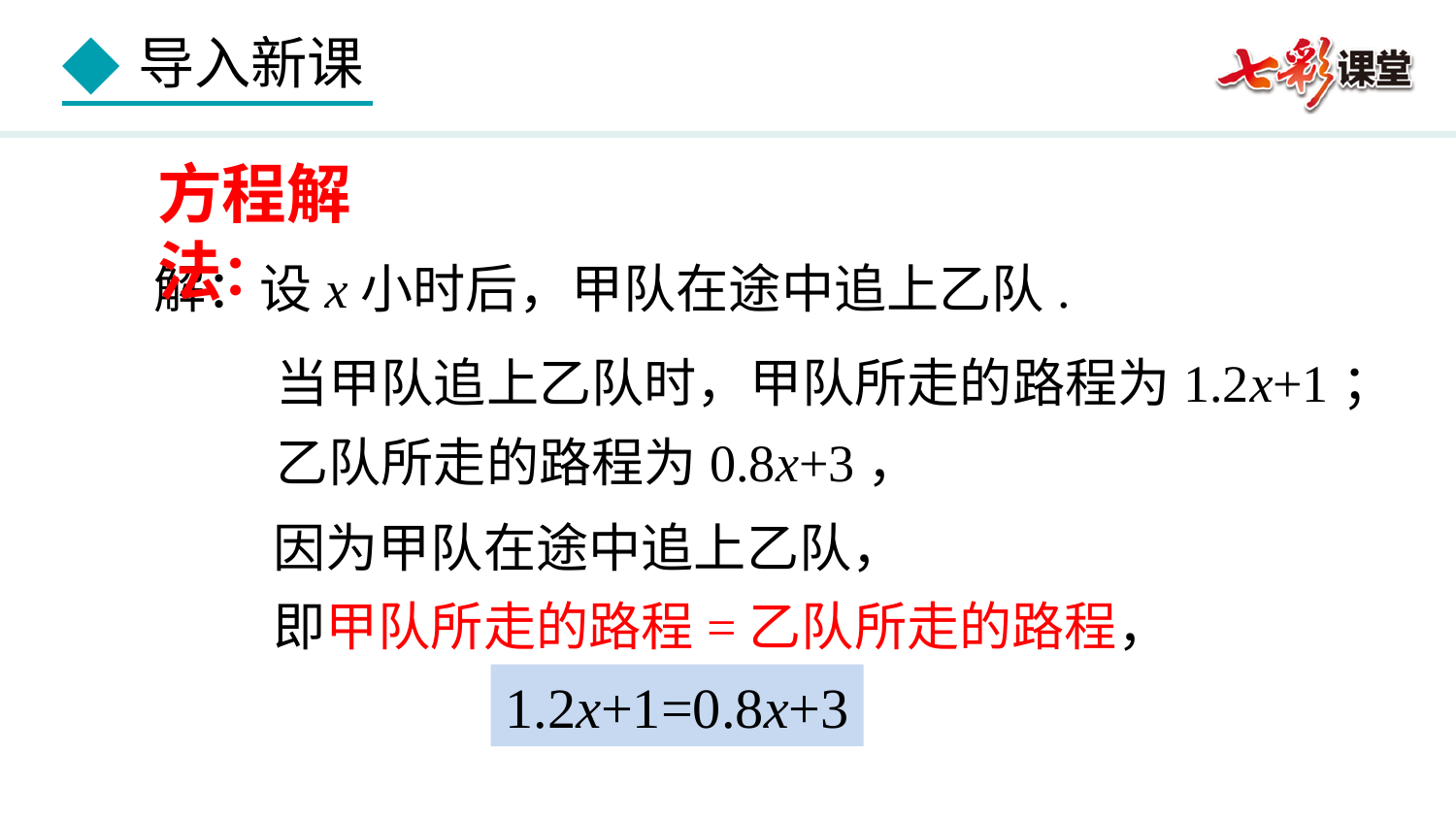

方程解法：
解：设x小时后，甲队在途中追上乙队.
当甲队追上乙队时，甲队所走的路程为1.2x+1；
乙队所走的路程为0.8x+3，
因为甲队在途中追上乙队，
即甲队所走的路程=乙队所走的路程，
1.2x+1=0.8x+3